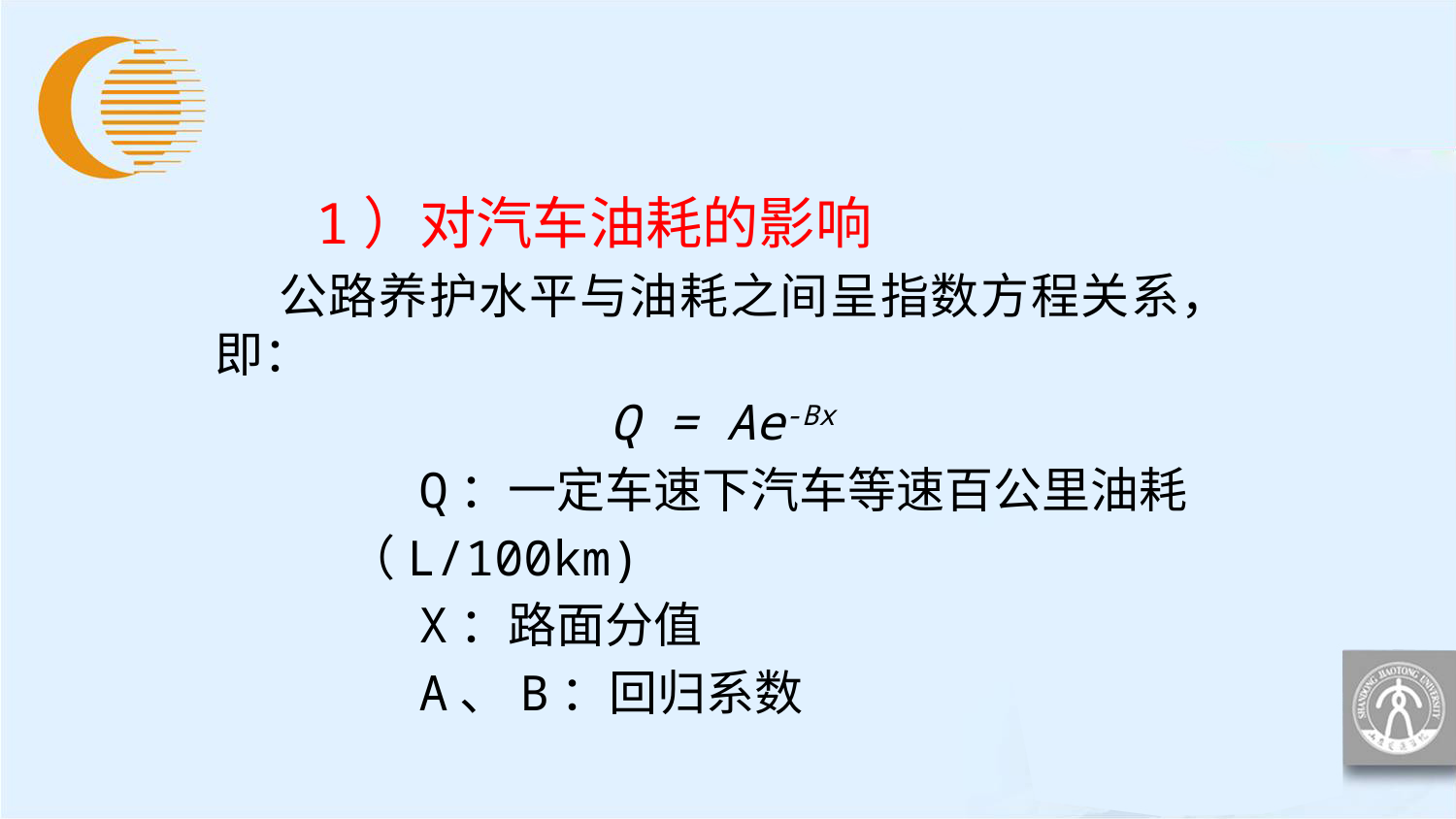

1）对汽车油耗的影响
    公路养护水平与油耗之间呈指数方程关系，即：
Q = Ae-Bx
       Q：一定车速下汽车等速百公里油耗
           （L/100km)
       X：路面分值
       A、B：回归系数